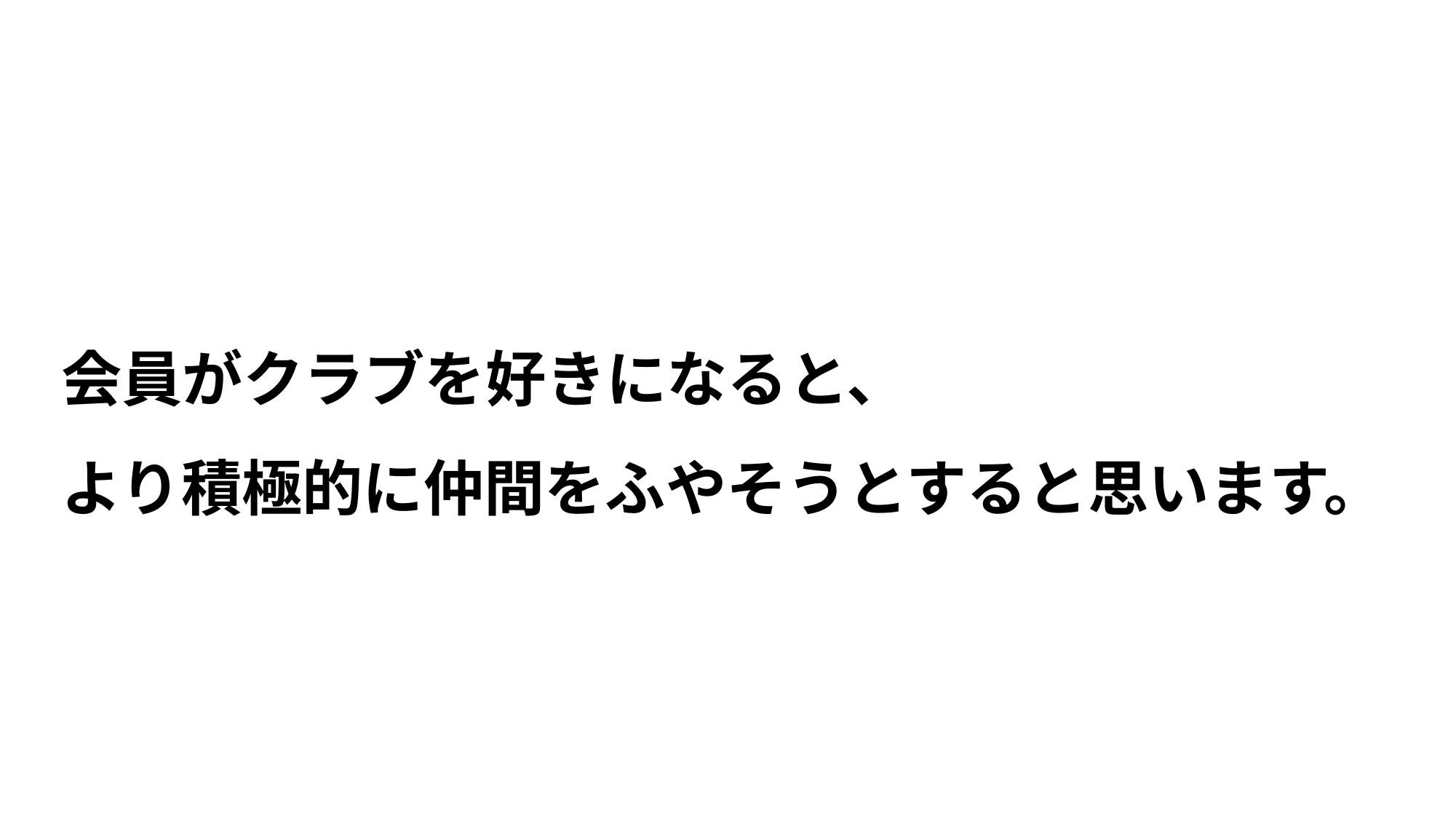

会員がクラブを好きになると、
より積極的に仲間をふやそうとすると思います。